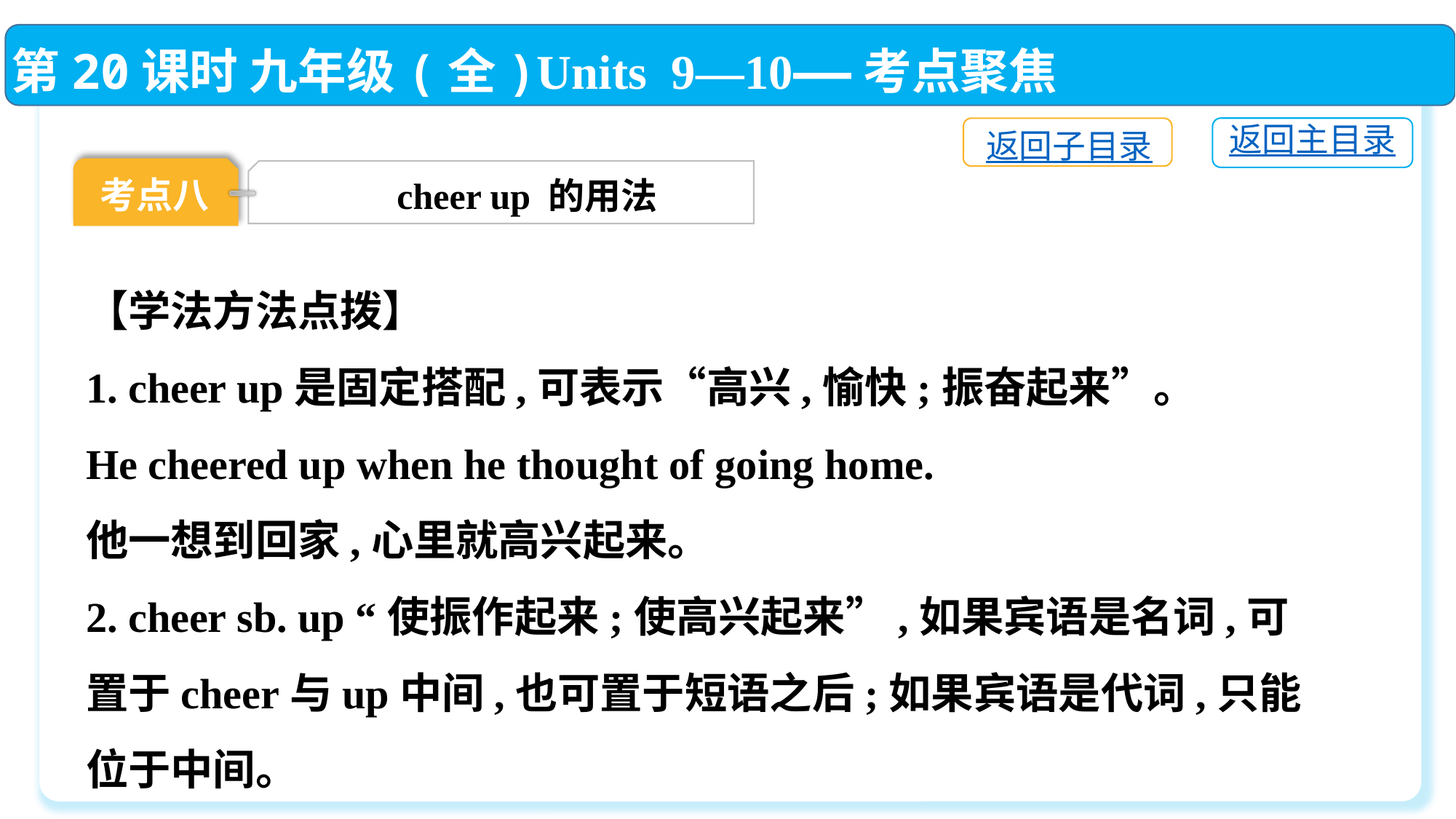

第20课时 九年级(全)Units  9—10——考点聚焦

返回主目录

返回子目录
考点八
cheer up 的用法

【学法方法点拨】
1. cheer up是固定搭配,可表示“高兴,愉快;振奋起来”。
He cheered up when he thought of going home.
他一想到回家,心里就高兴起来。
2. cheer sb. up “使振作起来;使高兴起来”,如果宾语是名词,可置于cheer与up中间,也可置于短语之后;如果宾语是代词,只能位于中间。